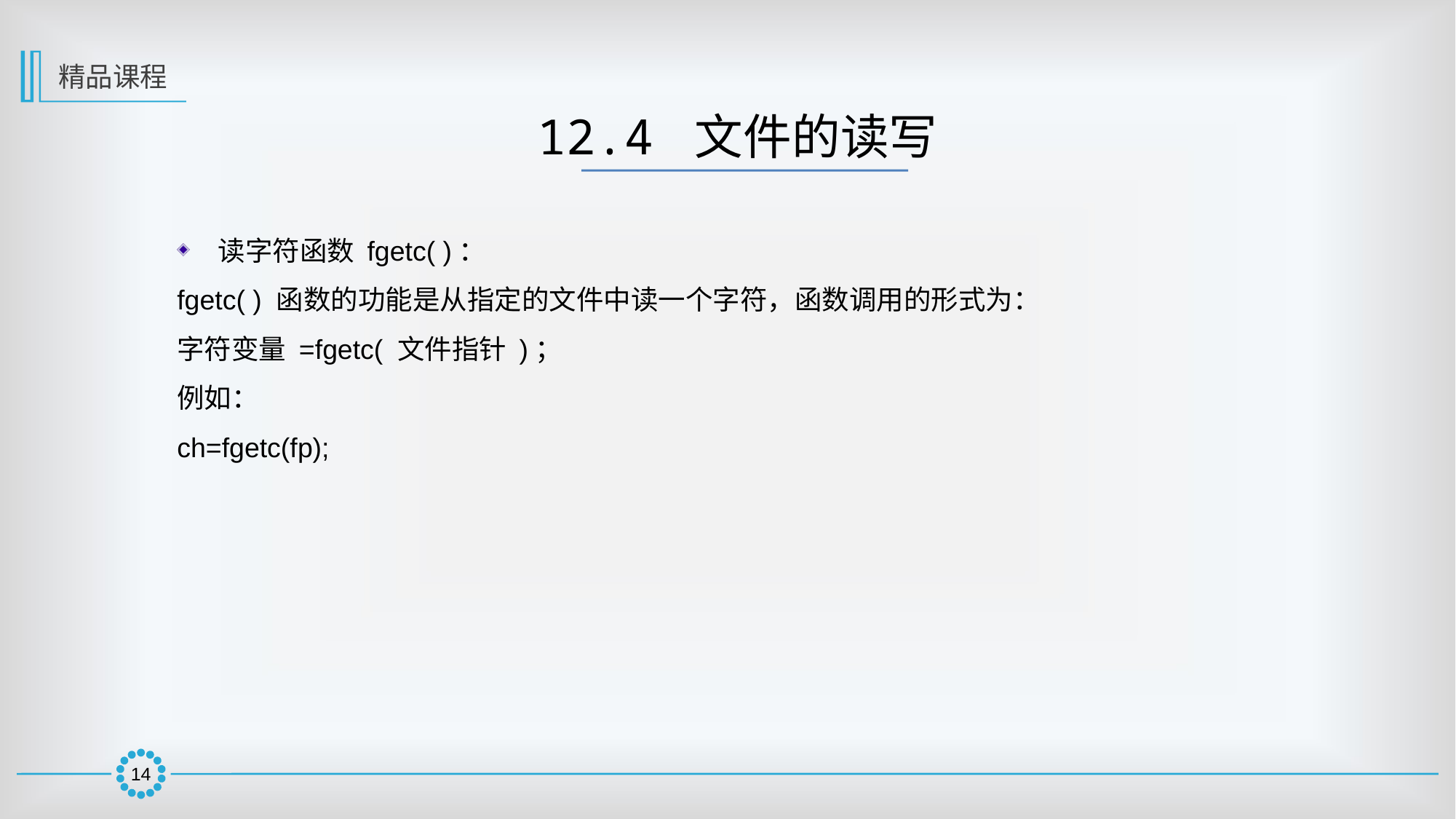

精品课程
12.4 文件的读写

读字符函数 fgetc( )：
fgetc( ) 函数的功能是从指定的文件中读一个字符，函数调用的形式为：
字符变量 =fgetc( 文件指针 )；
例如：
ch=fgetc(fp);

14